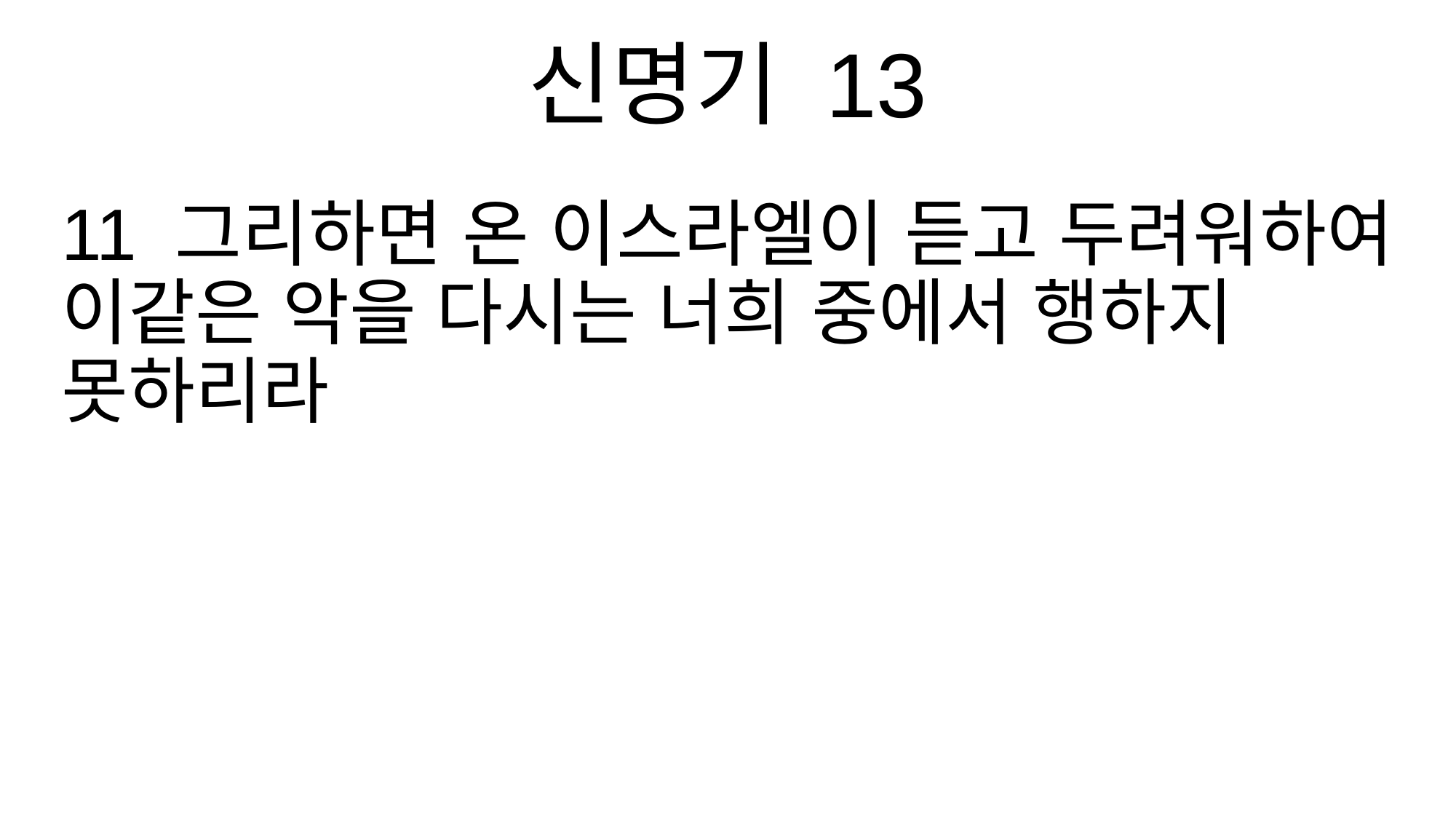

신명기 13
11 그리하면 온 이스라엘이 듣고 두려워하여 이같은 악을 다시는 너희 중에서 행하지 못하리라